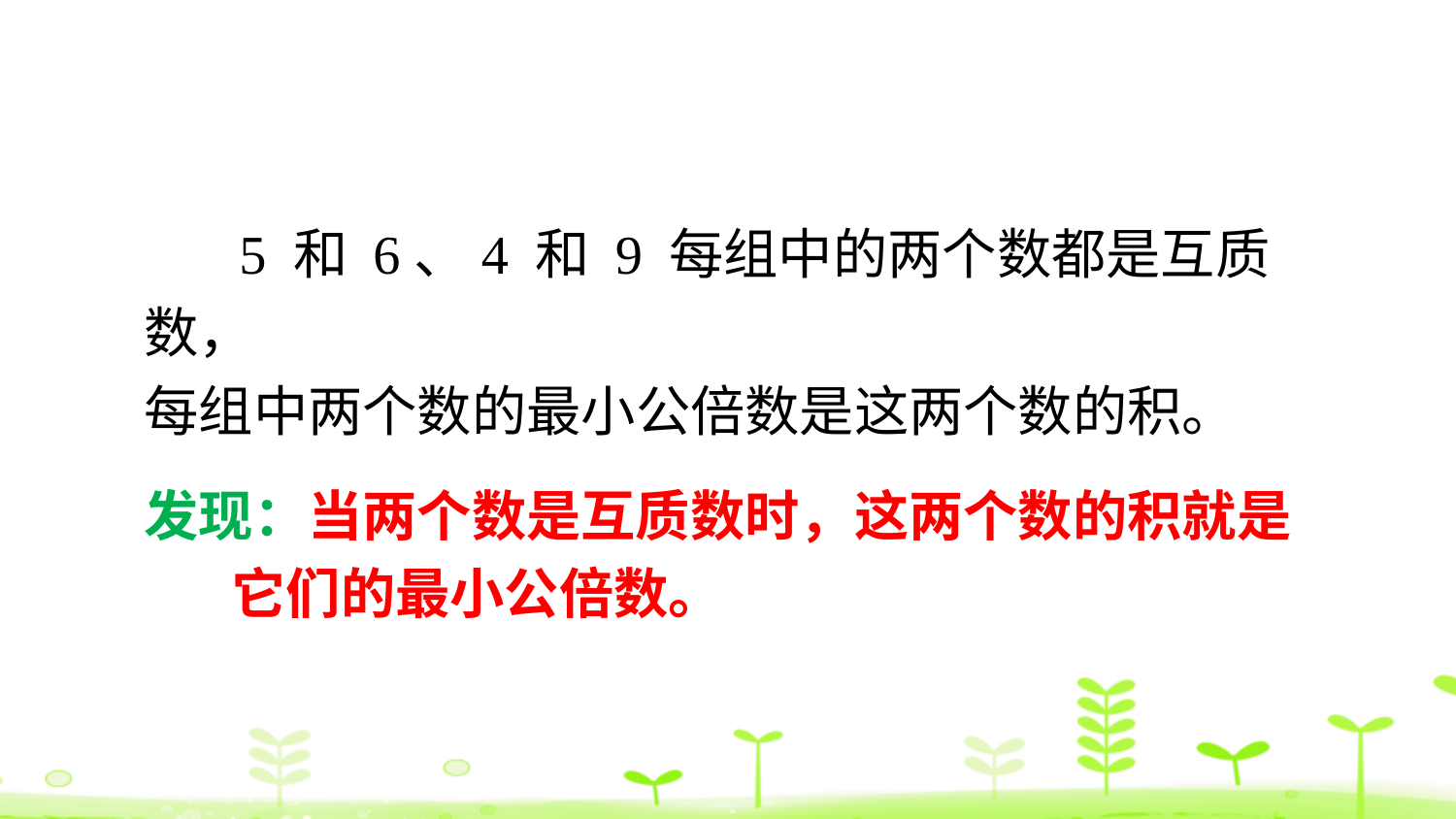

5 和 6、4 和 9 每组中的两个数都是互质数，
每组中两个数的最小公倍数是这两个数的积。
发现：当两个数是互质数时，这两个数的积就是
      它们的最小公倍数。